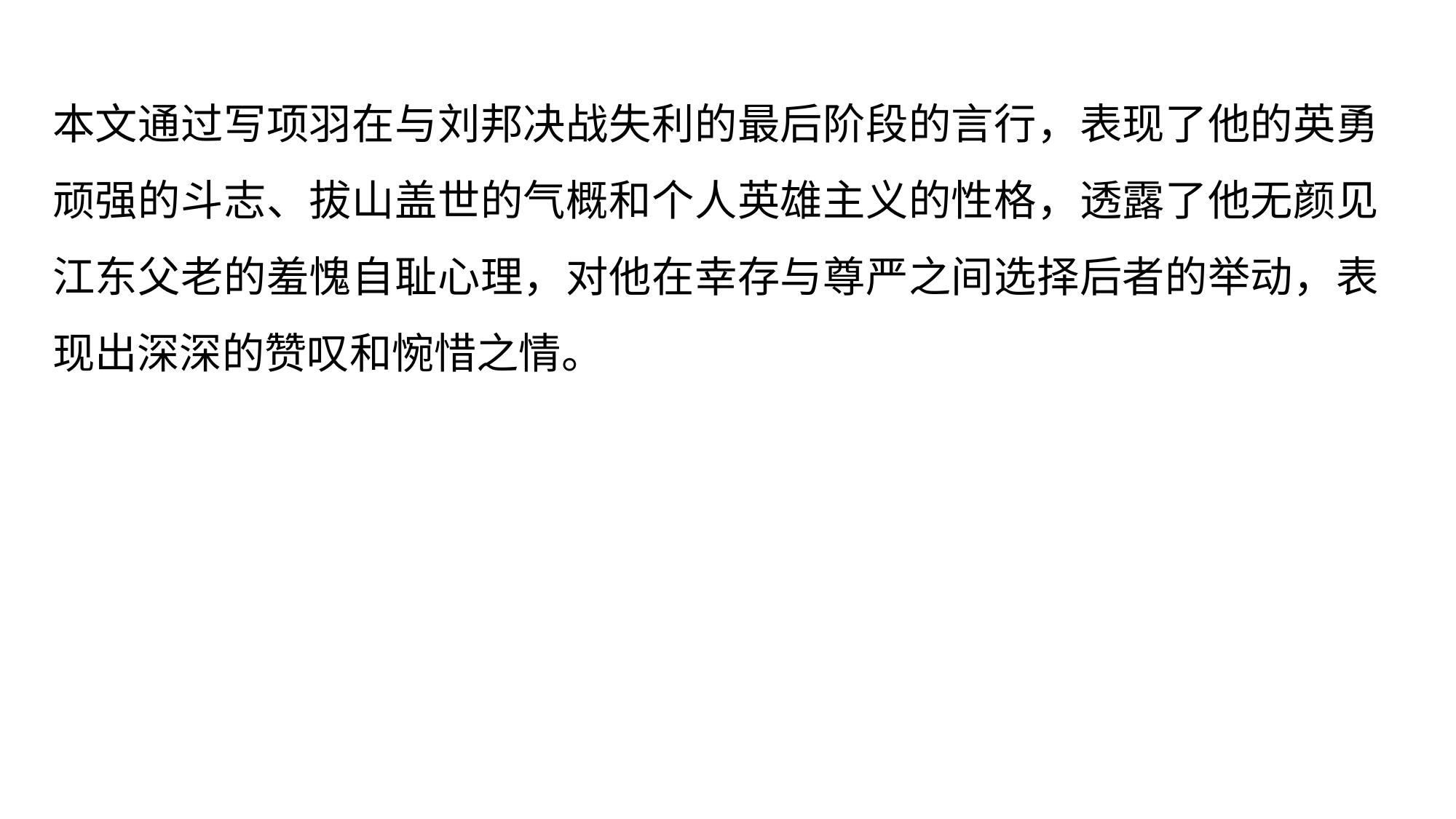

本文通过写项羽在与刘邦决战失利的最后阶段的言行，表现了他的英勇顽强的斗志、拔山盖世的气概和个人英雄主义的性格，透露了他无颜见江东父老的羞愧自耻心理，对他在幸存与尊严之间选择后者的举动，表现出深深的赞叹和惋惜之情。